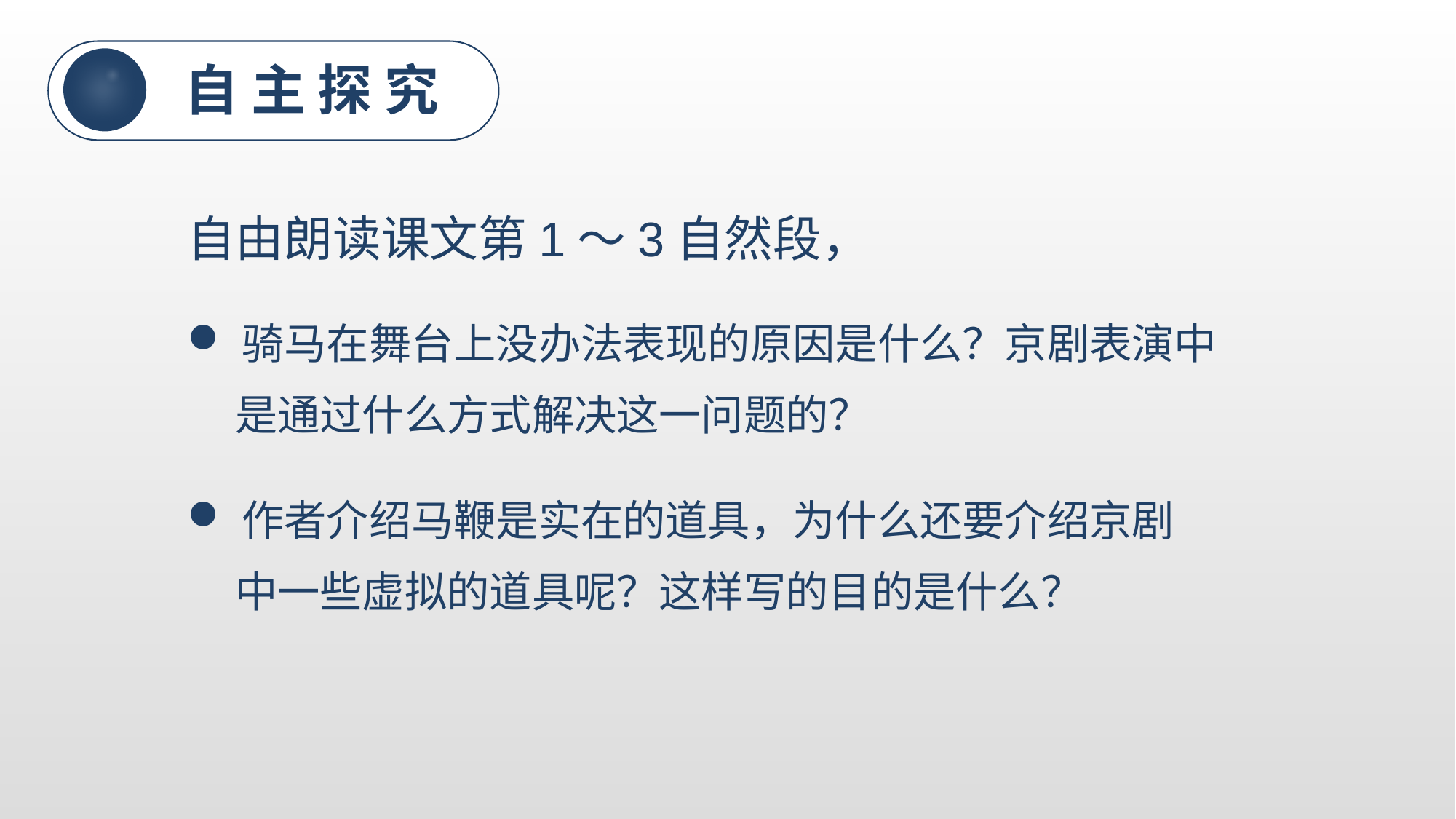

自主探究
自由朗读课文第1～3自然段，
骑马在舞台上没办法表现的原因是什么？京剧表演中
    是通过什么方式解决这一问题的？
作者介绍马鞭是实在的道具，为什么还要介绍京剧
    中一些虚拟的道具呢？这样写的目的是什么？